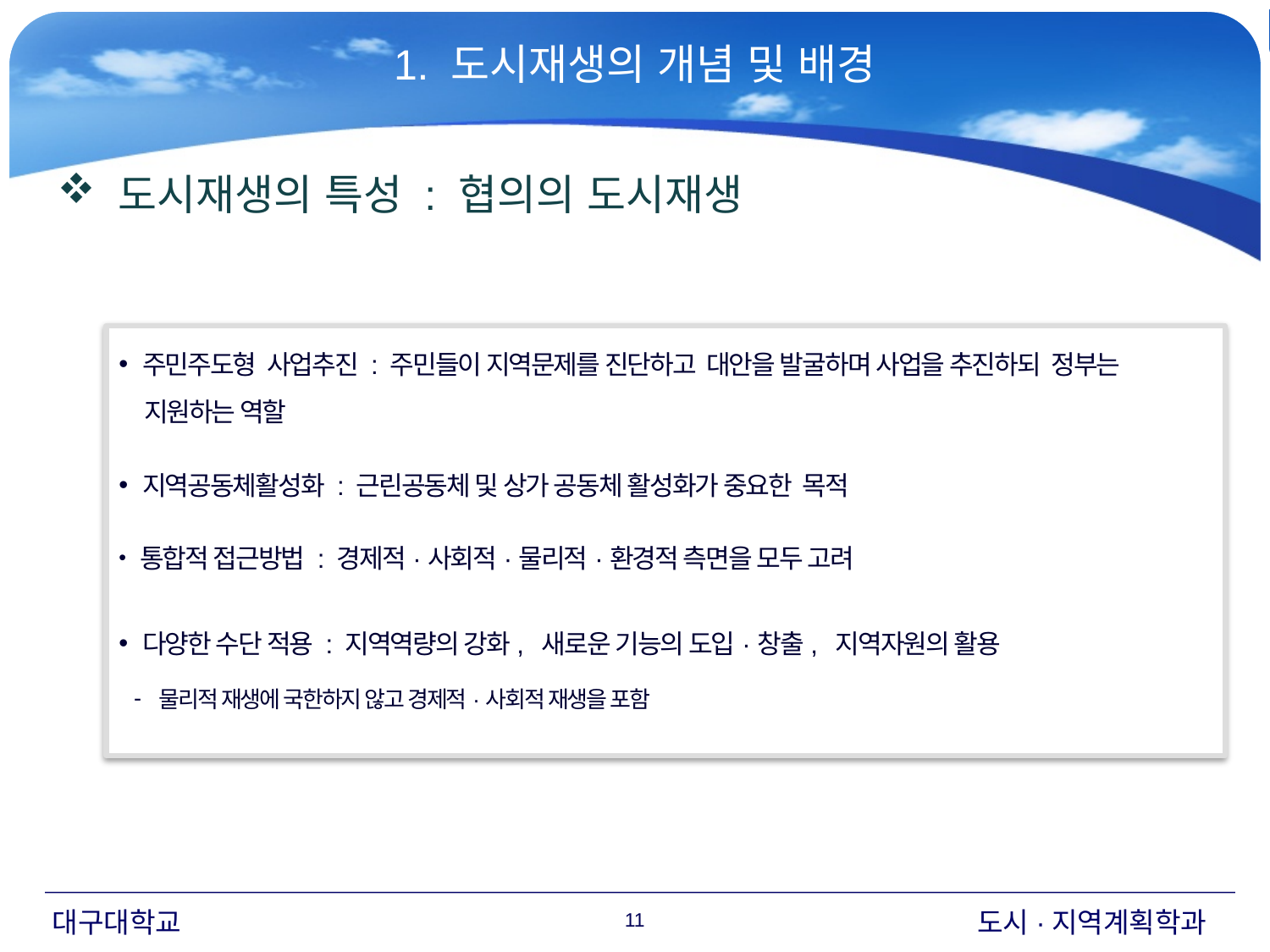

1. 도시재생의 개념 및 배경
 도시재생의 특성 : 협의의 도시재생
 주민주도형  사업추진 : 주민들이 지역문제를 진단하고  대안을 발굴하며 사업을 추진하되  정부는
   지원하는 역할

 지역공동체활성화 : 근린공동체 및 상가 공동체 활성화가 중요한  목적

 통합적 접근방법 : 경제적·사회적·물리적·환경적 측면을 모두 고려

 다양한 수단 적용 : 지역역량의 강화,  새로운 기능의 도입·창출,  지역자원의 활용
물리적 재생에 국한하지 않고 경제적·사회적 재생을 포함